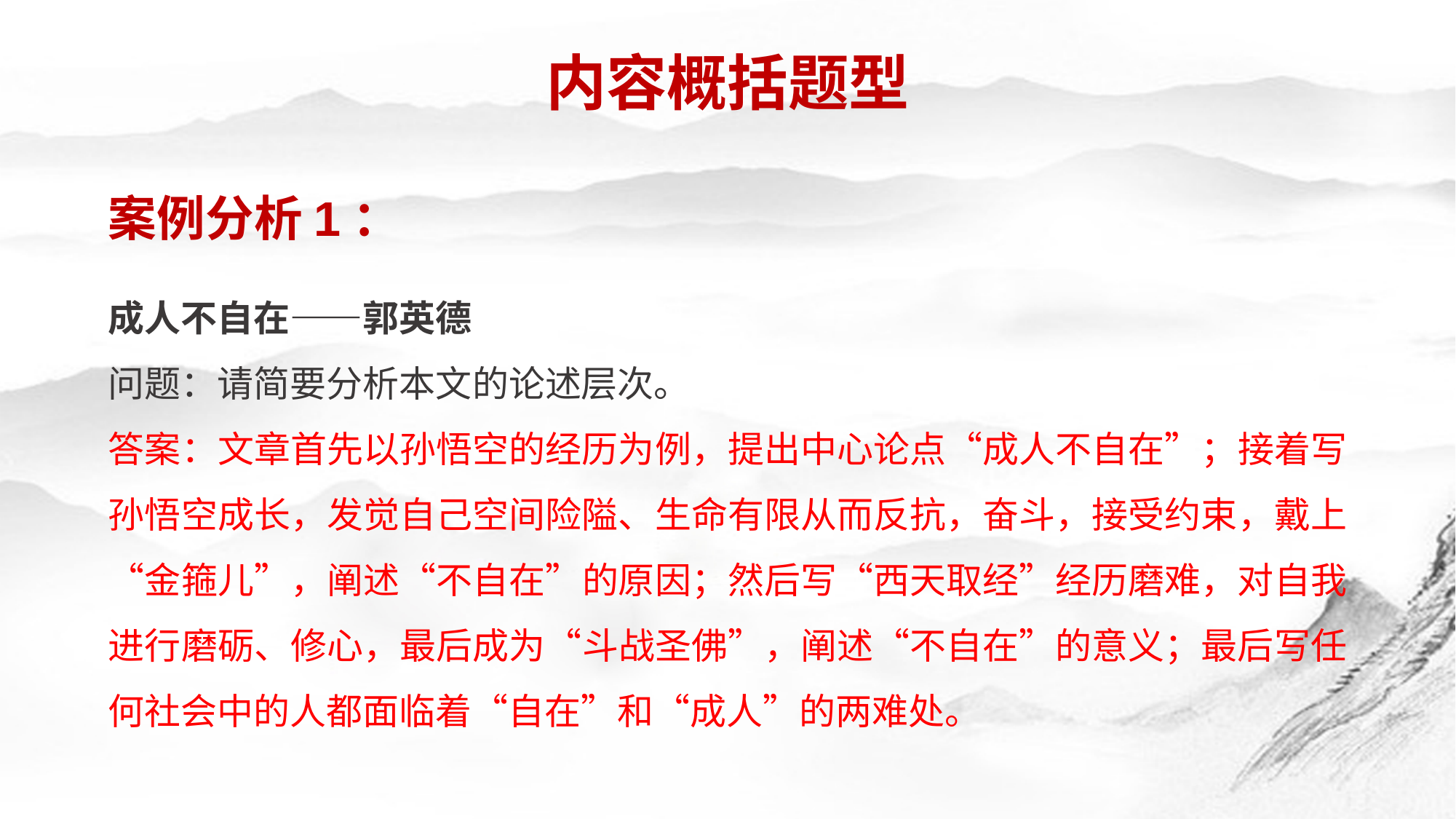

内容概括题型
案例分析1：
成人不自在——郭英德
问题：请简要分析本文的论述层次。
答案：文章首先以孙悟空的经历为例，提出中心论点“成人不自在”；接着写孙悟空成长，发觉自己空间险隘、生命有限从而反抗，奋斗，接受约束，戴上“金箍儿”，阐述“不自在”的原因；然后写“西天取经”经历磨难，对自我进行磨砺、修心，最后成为“斗战圣佛”，阐述“不自在”的意义；最后写任何社会中的人都面临着“自在”和“成人”的两难处。